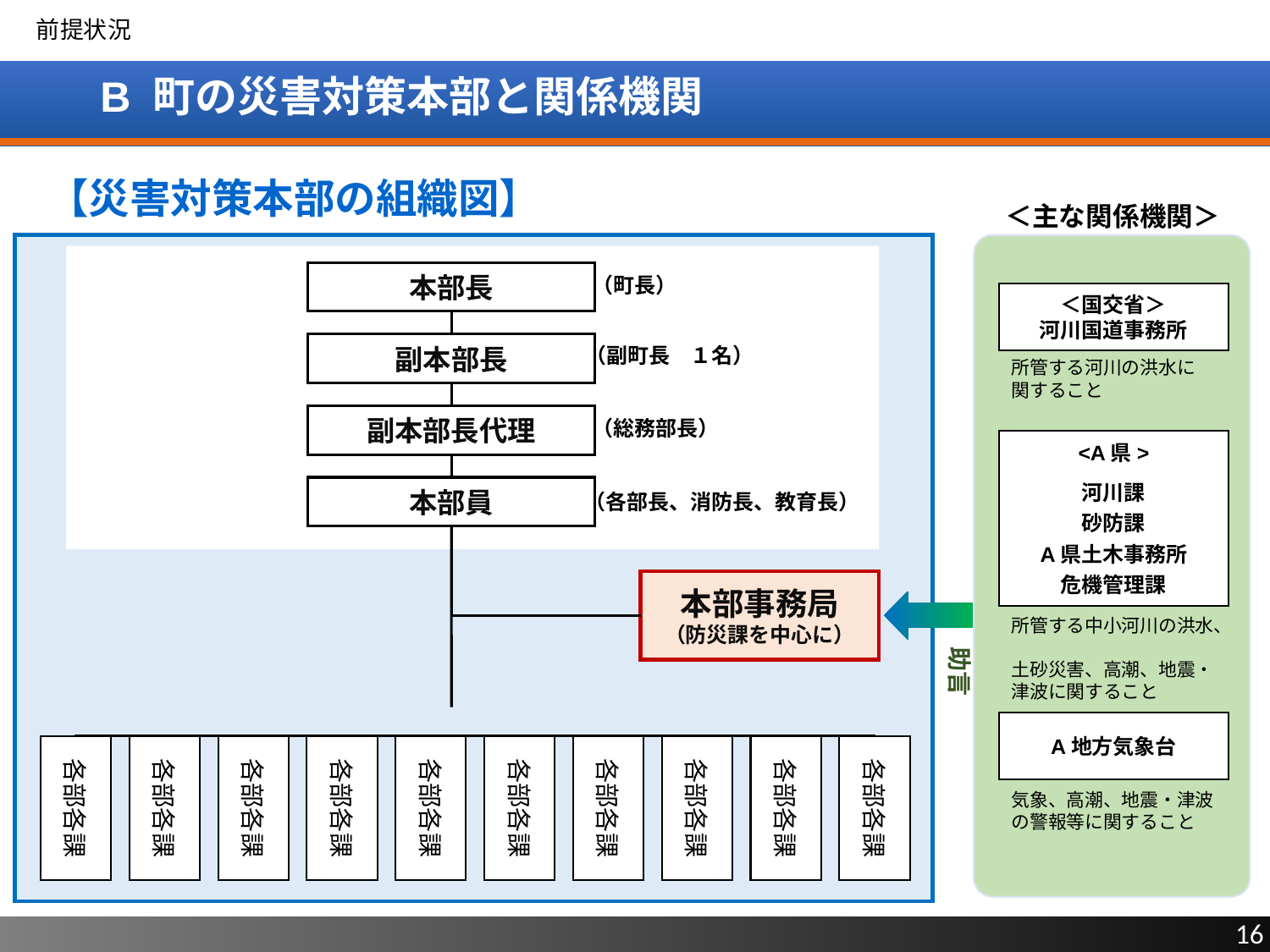

前提状況
# B 町の災害対策本部と関係機関
【災害対策本部の組織図】
＜主な関係機関＞

本部長
（町長）
＜国交省＞
河川国道事務所
副本部長
（副町長　１名）
所管する河川の洪水に
関すること
副本部長代理
（総務部長）
<A県>

河川課
砂防課
A県土木事務所
危機管理課
本部員
（各部長、消防長、教育長）
本部事務局
（防災課を中心に）

所管する中小河川の洪水、
土砂災害、高潮、地震・
津波に関すること
助言
A地方気象台
各部各課
各部各課
各部各課
各部各課
各部各課
各部各課
各部各課
各部各課
各部各課
各部各課
気象、高潮、地震・津波の警報等に関すること
16